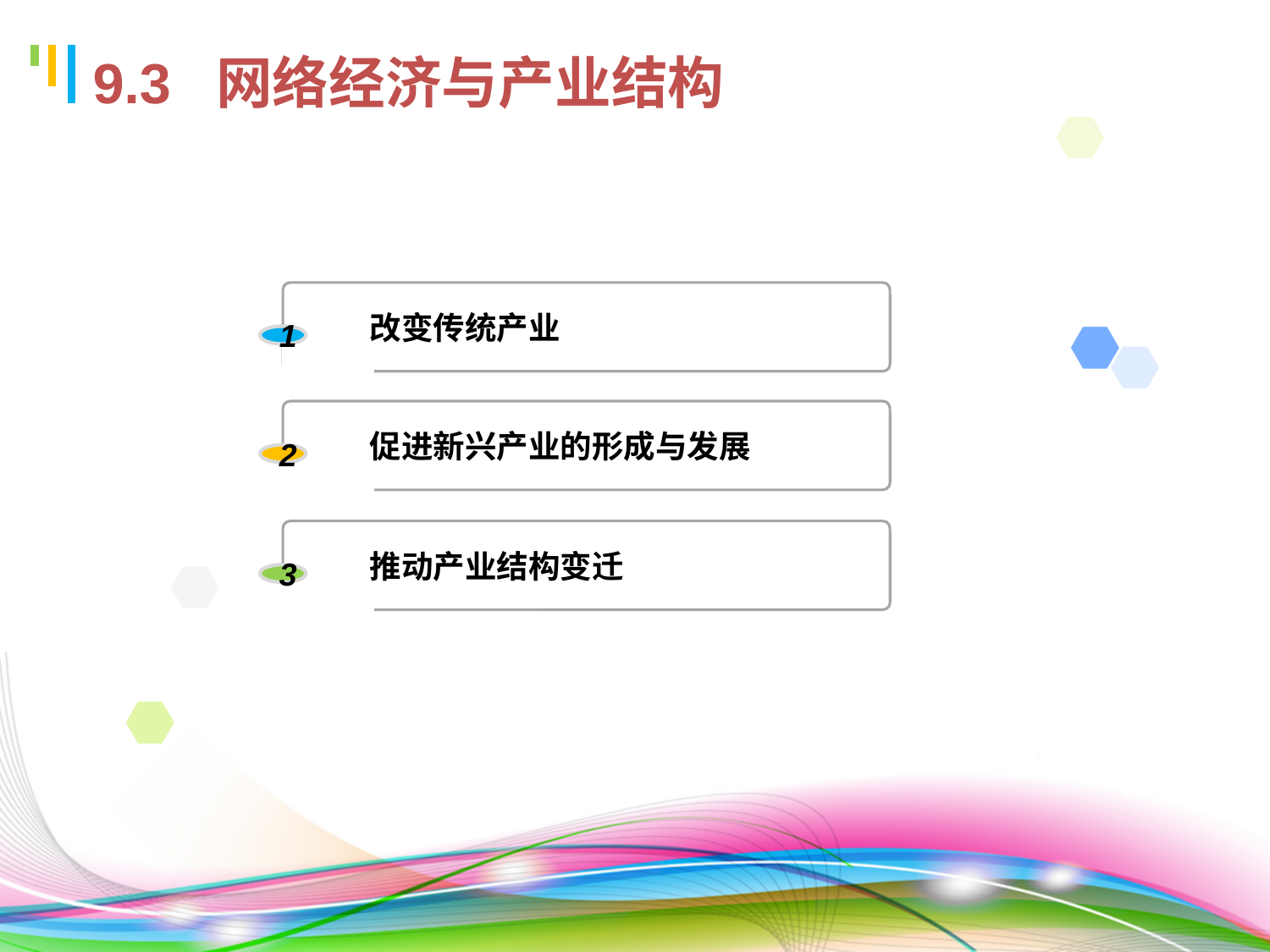

# 9.3  网络经济与产业结构

         改变传统产业
1

         促进新兴产业的形成与发展
2
         推动产业结构变迁
3

14